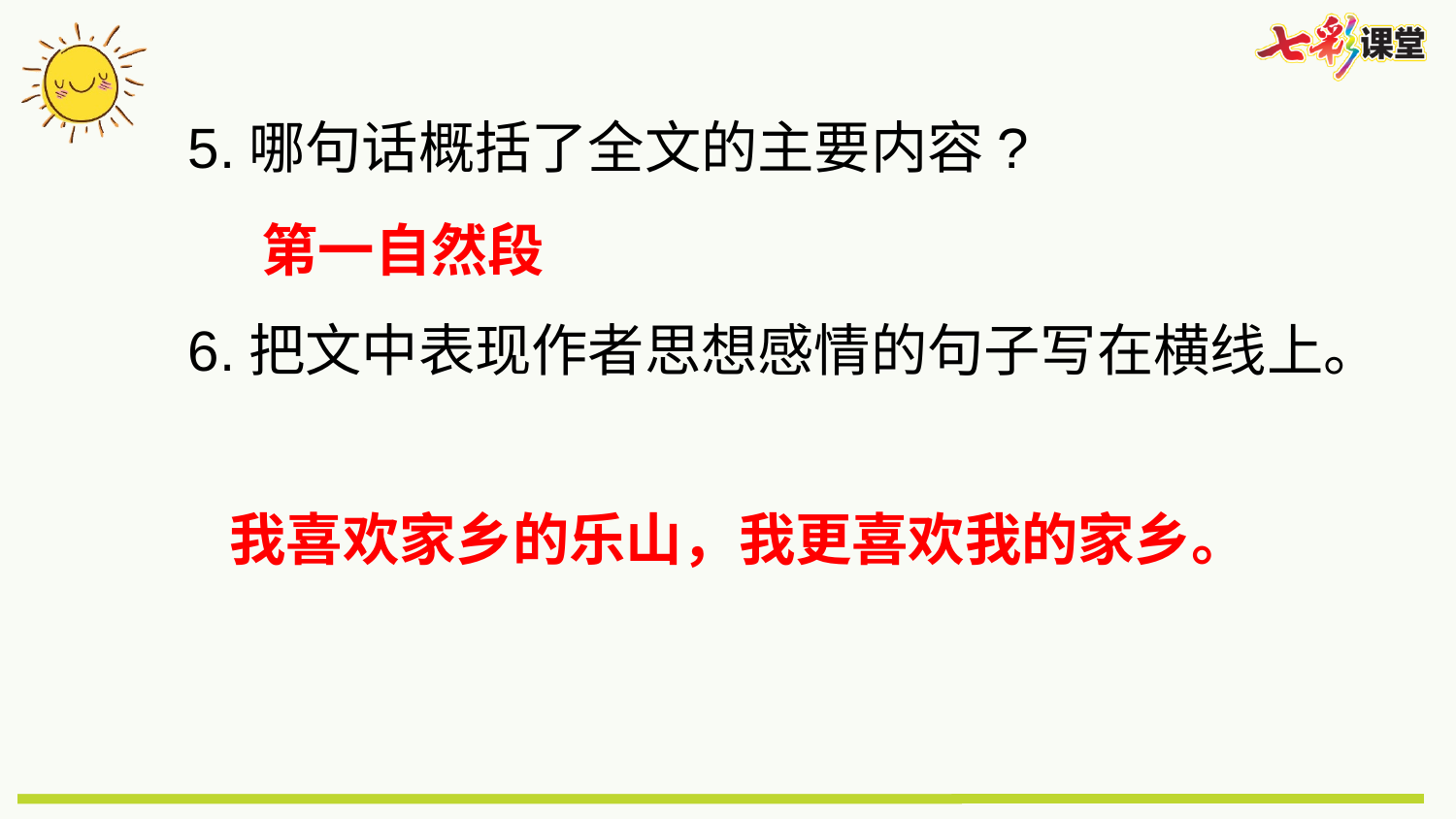

5.哪句话概括了全文的主要内容?

6.把文中表现作者思想感情的句子写在横线上。
第一自然段
我喜欢家乡的乐山，我更喜欢我的家乡。